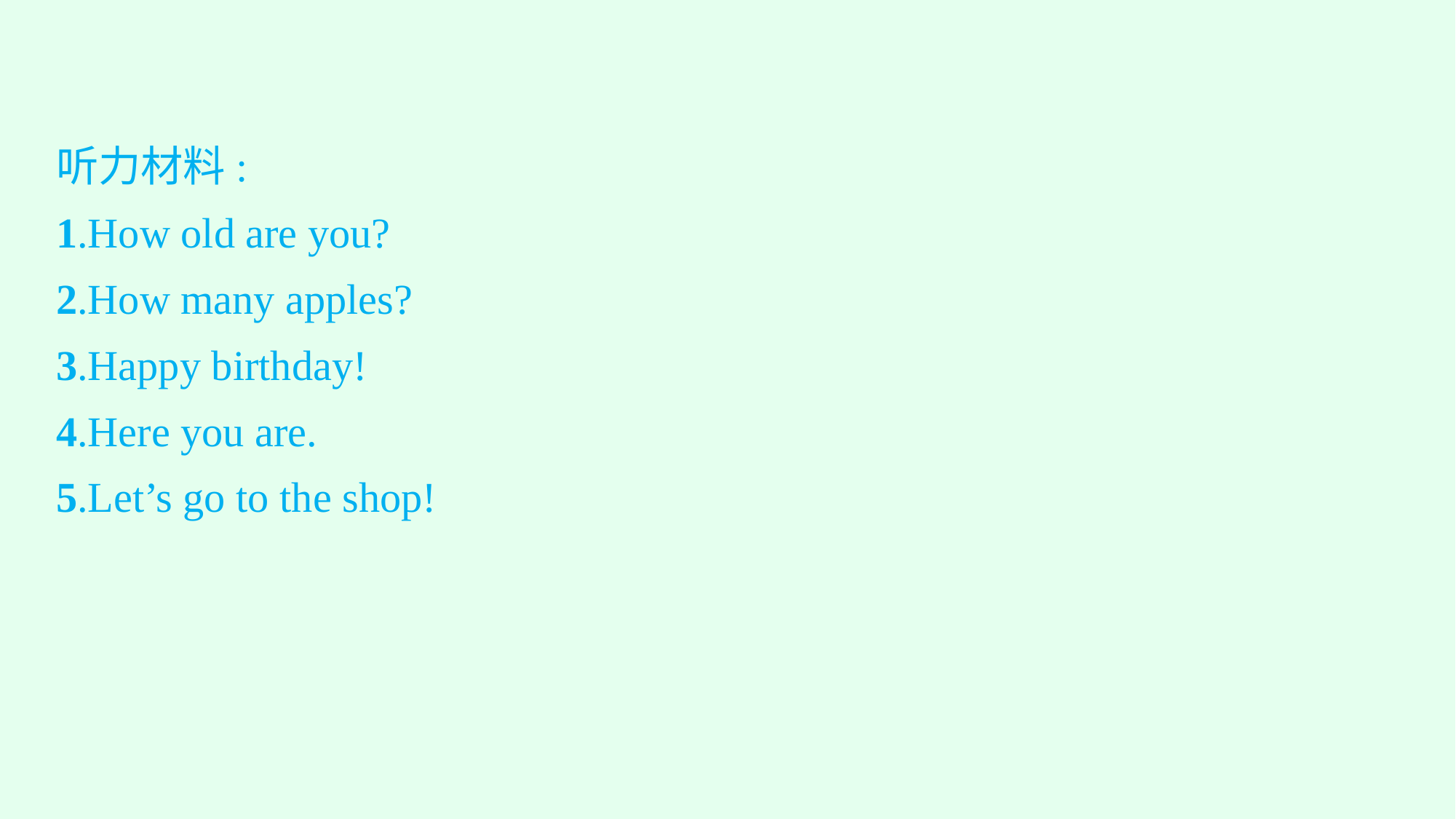

听力材料:
1.How old are you?
2.How many apples?
3.Happy birthday!
4.Here you are.
5.Let’s go to the shop!